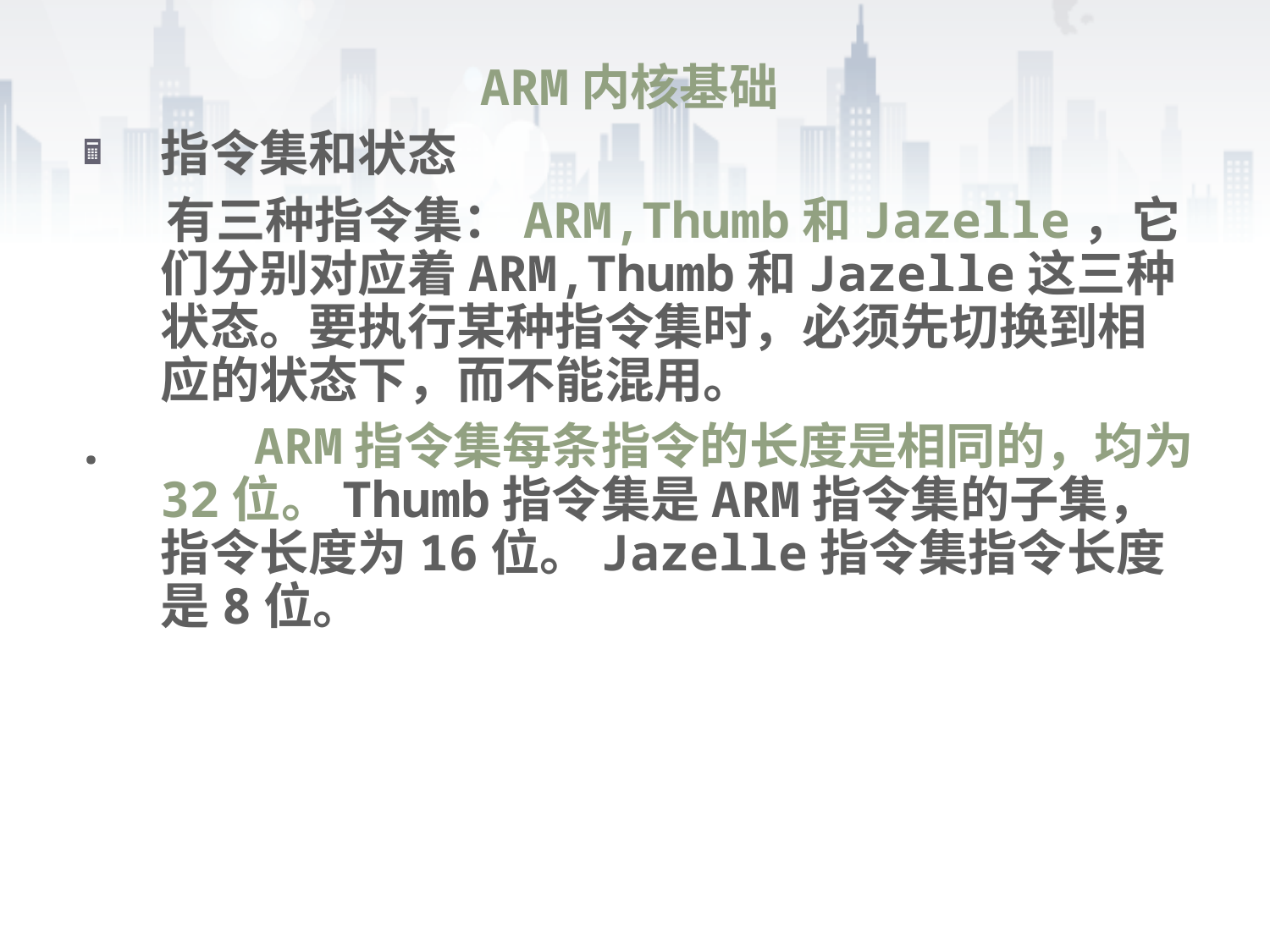

ARM内核基础
指令集和状态
       有三种指令集：ARM,Thumb和Jazelle，它们分别对应着ARM,Thumb和Jazelle这三种状态。要执行某种指令集时，必须先切换到相应的状态下，而不能混用。
.     ARM指令集每条指令的长度是相同的，均为32位。Thumb指令集是ARM指令集的子集，指令长度为16位。Jazelle指令集指令长度是8位。